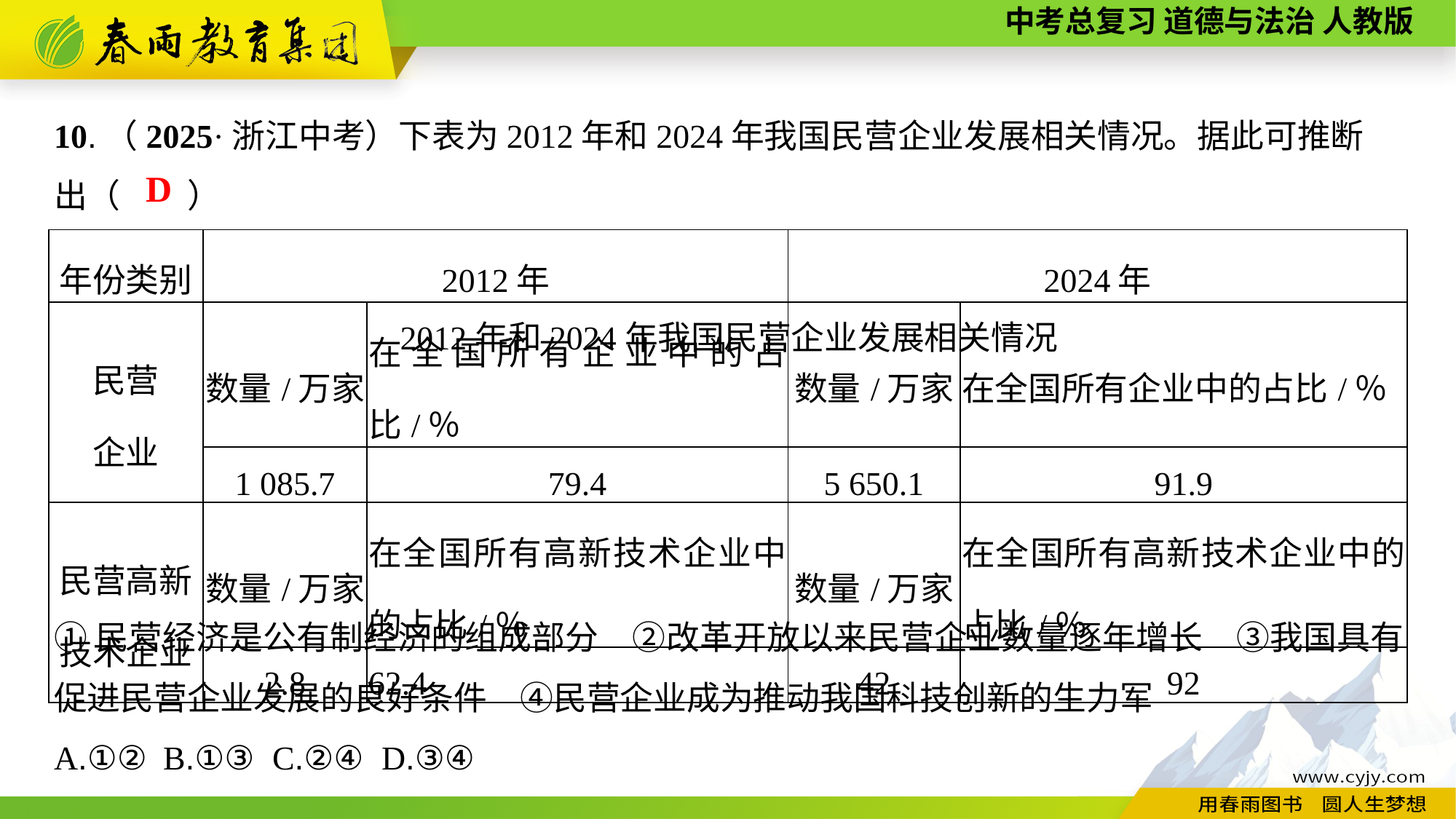

10.（2025·浙江中考）下表为2012年和2024年我国民营企业发展相关情况。据此可推断
出（　　）

2012年和2024年我国民营企业发展相关情况

①民营经济是公有制经济的组成部分　②改革开放以来民营企业数量逐年增长　③我国具有促进民营企业发展的良好条件　④民营企业成为推动我国科技创新的生力军
A.①②	B.①③	C.②④	D.③④
D
| 年份类别 | 2012年 |  | 2024年 |  |
| --- | --- | --- | --- | --- |
| 民营 企业 | 数量/万家 | 在全国所有企业中的占比/％ | 数量/万家 | 在全国所有企业中的占比/％ |
|  | 1 085.7 | 79.4 | 5 650.1 | 91.9 |
| 民营高新 技术企业 | 数量/万家 | 在全国所有高新技术企业中的占比/％ | 数量/万家 | 在全国所有高新技术企业中的占比/％ |
|  | 2.8 | 62.4 | 42 | 92 |